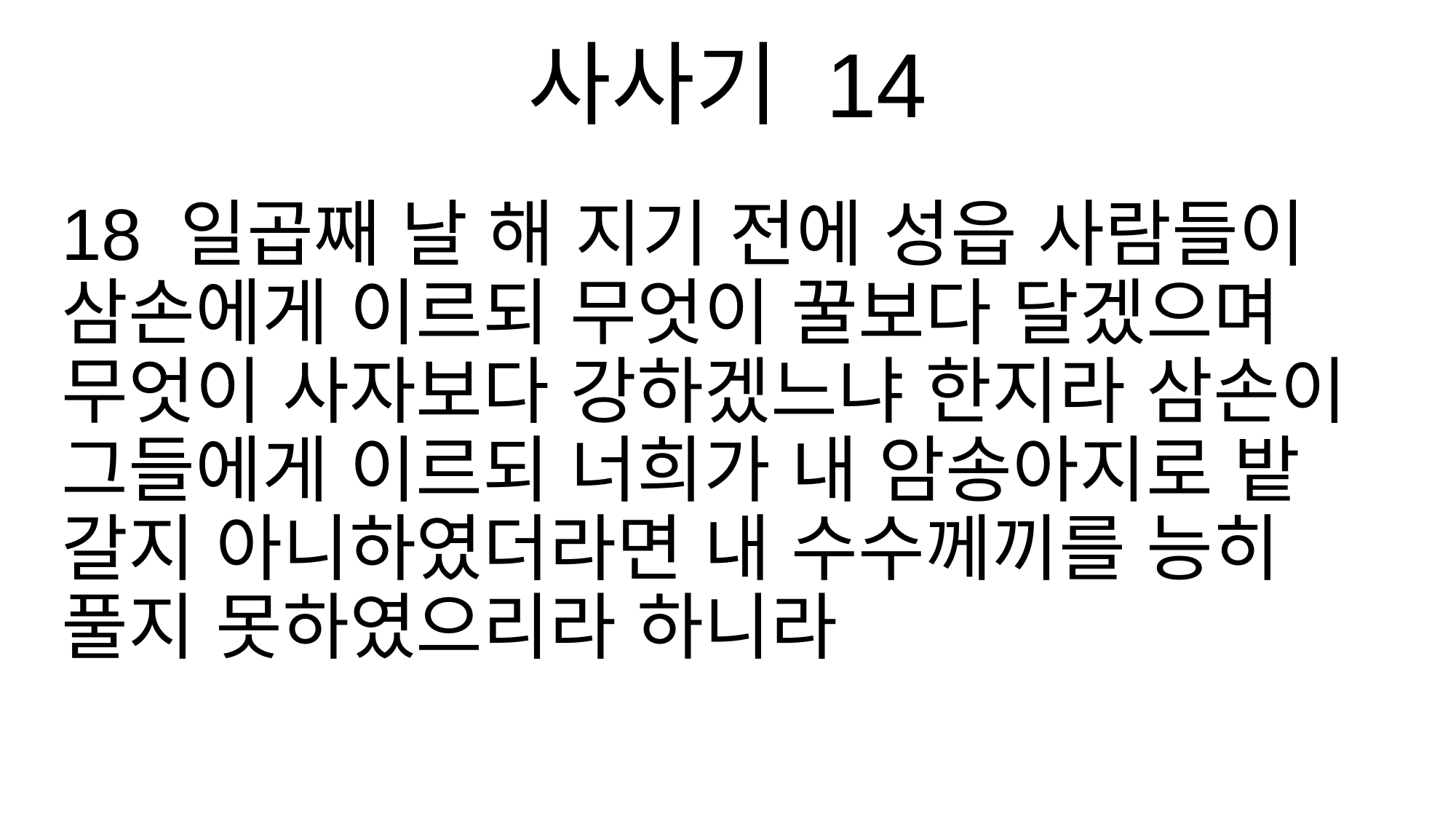

사사기 14
18 일곱째 날 해 지기 전에 성읍 사람들이 삼손에게 이르되 무엇이 꿀보다 달겠으며 무엇이 사자보다 강하겠느냐 한지라 삼손이 그들에게 이르되 너희가 내 암송아지로 밭 갈지 아니하였더라면 내 수수께끼를 능히 풀지 못하였으리라 하니라